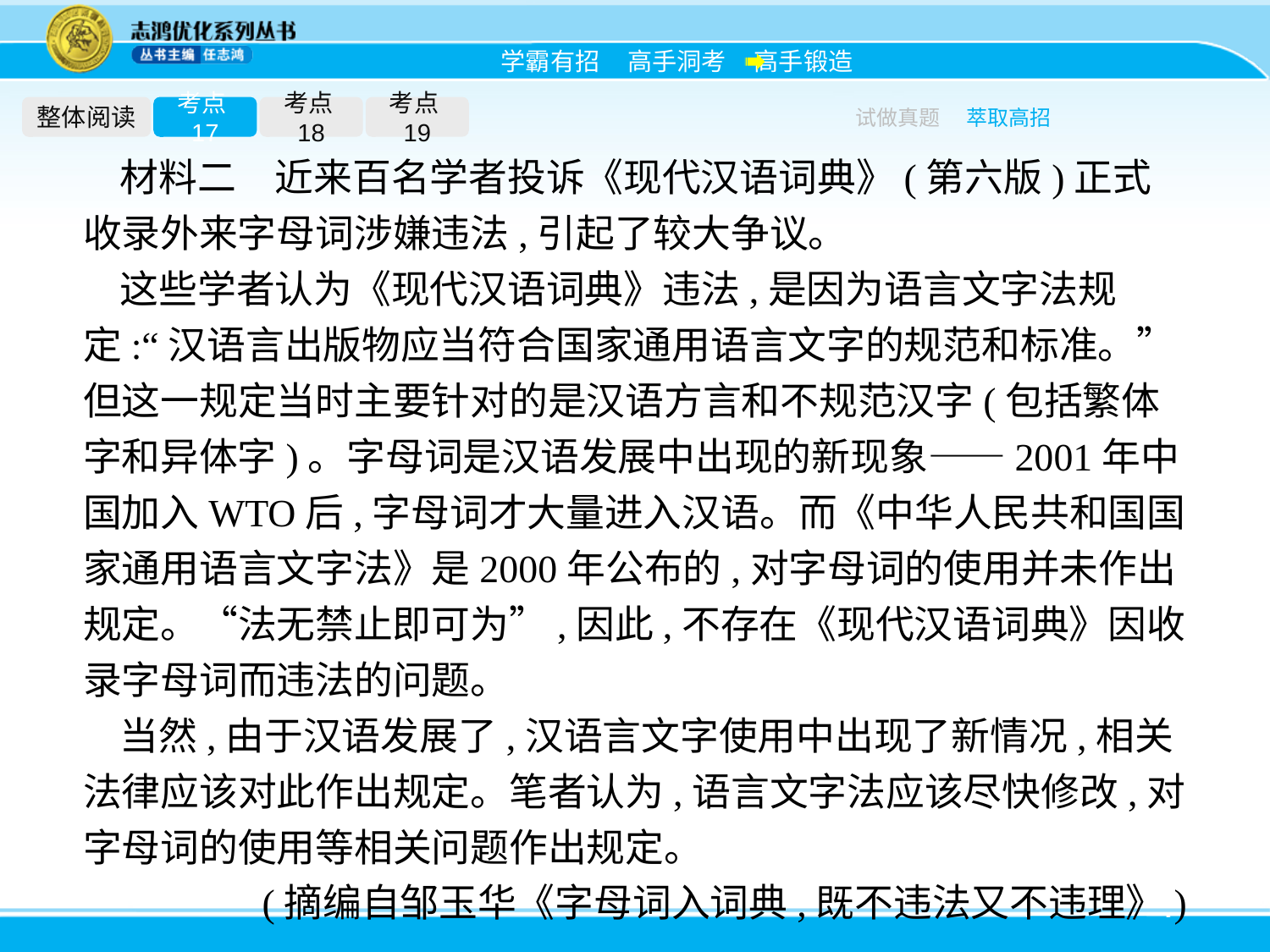

整体阅读
考点17
考点18
考点19
试做真题
萃取高招
材料二　近来百名学者投诉《现代汉语词典》(第六版)正式收录外来字母词涉嫌违法,引起了较大争议。
这些学者认为《现代汉语词典》违法,是因为语言文字法规定:“汉语言出版物应当符合国家通用语言文字的规范和标准。”但这一规定当时主要针对的是汉语方言和不规范汉字(包括繁体字和异体字)。字母词是汉语发展中出现的新现象——2001年中国加入WTO后,字母词才大量进入汉语。而《中华人民共和国国家通用语言文字法》是2000年公布的,对字母词的使用并未作出规定。“法无禁止即可为”,因此,不存在《现代汉语词典》因收录字母词而违法的问题。
当然,由于汉语发展了,汉语言文字使用中出现了新情况,相关法律应该对此作出规定。笔者认为,语言文字法应该尽快修改,对字母词的使用等相关问题作出规定。
(摘编自邹玉华《字母词入词典,既不违法又不违理》)